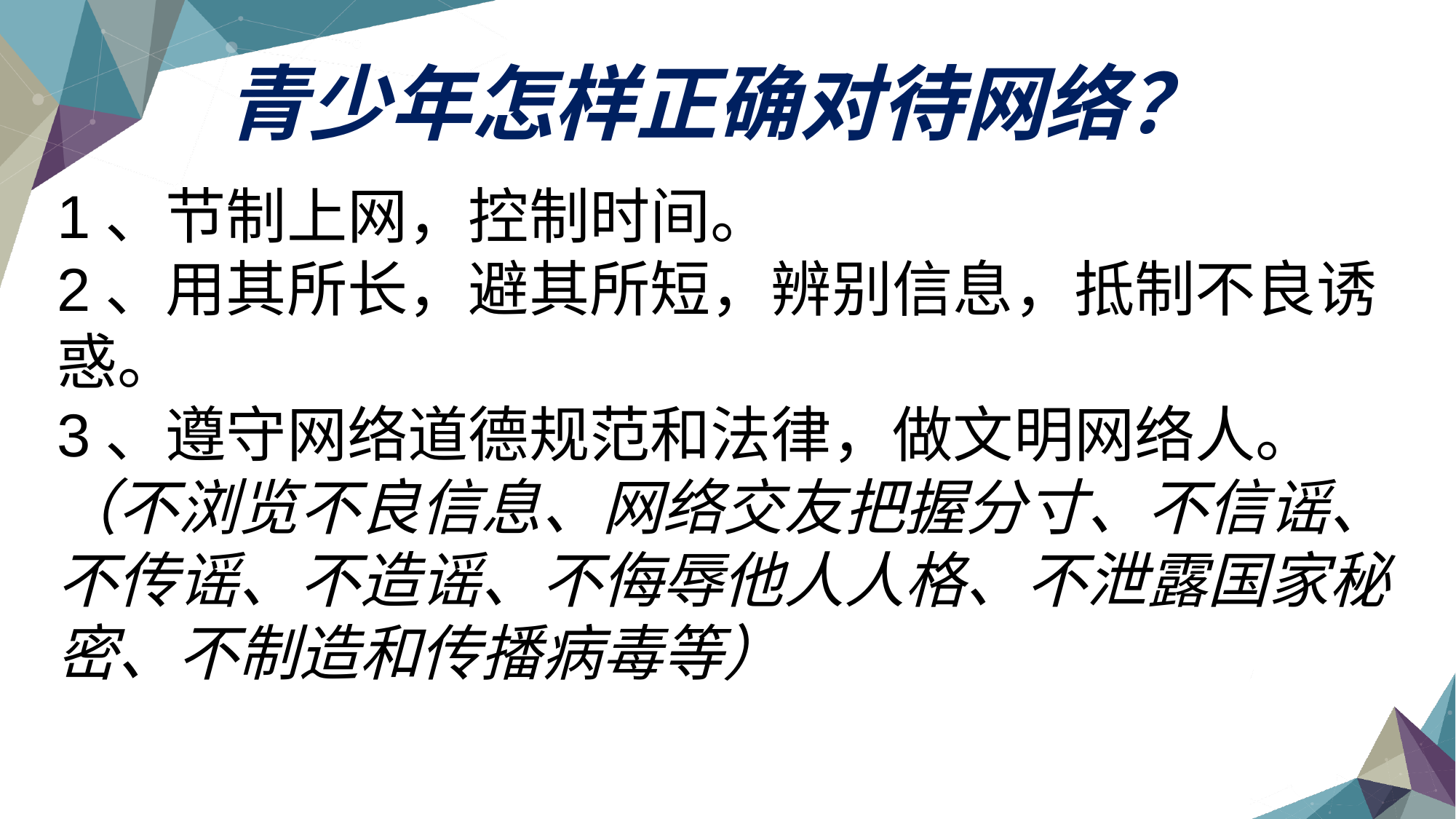

青少年怎样正确对待网络？
1、节制上网，控制时间。
2、用其所长，避其所短，辨别信息，抵制不良诱惑。
3、遵守网络道德规范和法律，做文明网络人。
（不浏览不良信息、网络交友把握分寸、不信谣、不传谣、不造谣、不侮辱他人人格、不泄露国家秘密、不制造和传播病毒等）